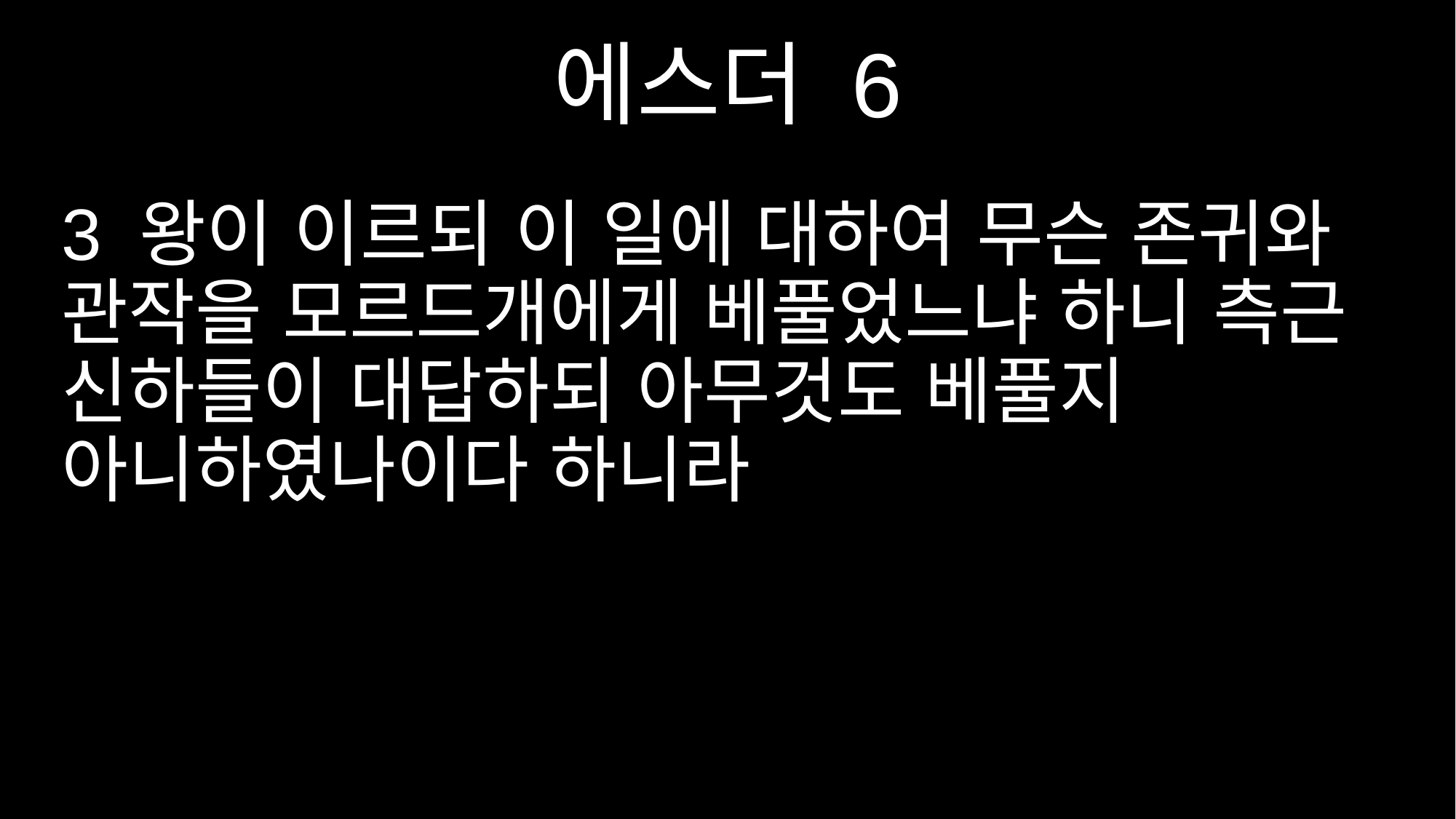

에스더 6
3 왕이 이르되 이 일에 대하여 무슨 존귀와 관작을 모르드개에게 베풀었느냐 하니 측근 신하들이 대답하되 아무것도 베풀지 아니하였나이다 하니라